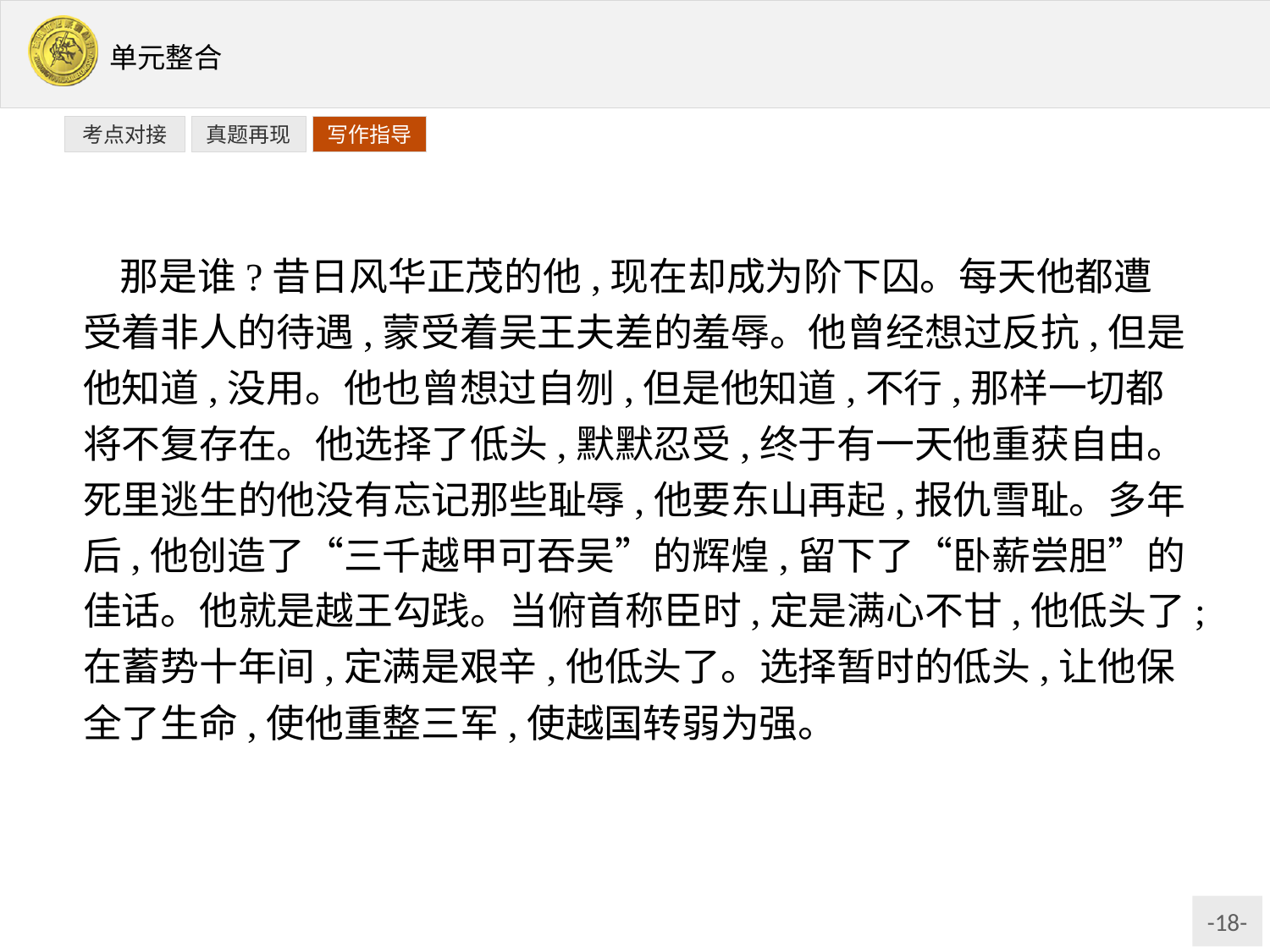

写作指导
考点对接
真题再现
那是谁?昔日风华正茂的他,现在却成为阶下囚。每天他都遭受着非人的待遇,蒙受着吴王夫差的羞辱。他曾经想过反抗,但是他知道,没用。他也曾想过自刎,但是他知道,不行,那样一切都将不复存在。他选择了低头,默默忍受,终于有一天他重获自由。死里逃生的他没有忘记那些耻辱,他要东山再起,报仇雪耻。多年后,他创造了“三千越甲可吞吴”的辉煌,留下了“卧薪尝胆”的佳话。他就是越王勾践。当俯首称臣时,定是满心不甘,他低头了;在蓄势十年间,定满是艰辛,他低头了。选择暂时的低头,让他保全了生命,使他重整三军,使越国转弱为强。